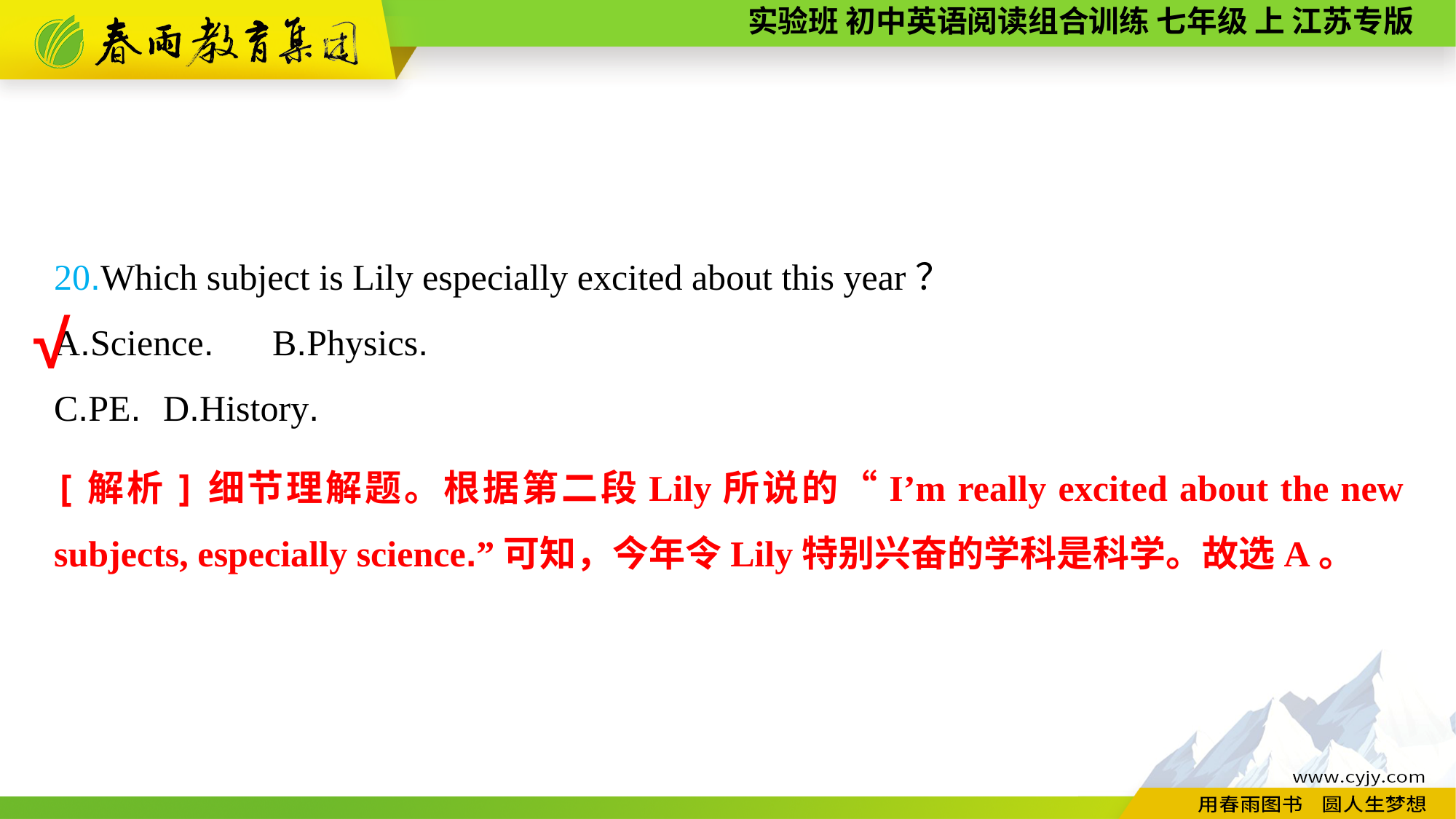

20.Which subject is Lily especially excited about this year？
A.Science.	B.Physics.
C.PE.	D.History.
√
[解析]细节理解题。根据第二段Lily所说的“I’m really excited about the new subjects, especially science.”可知，今年令Lily特别兴奋的学科是科学。故选A。